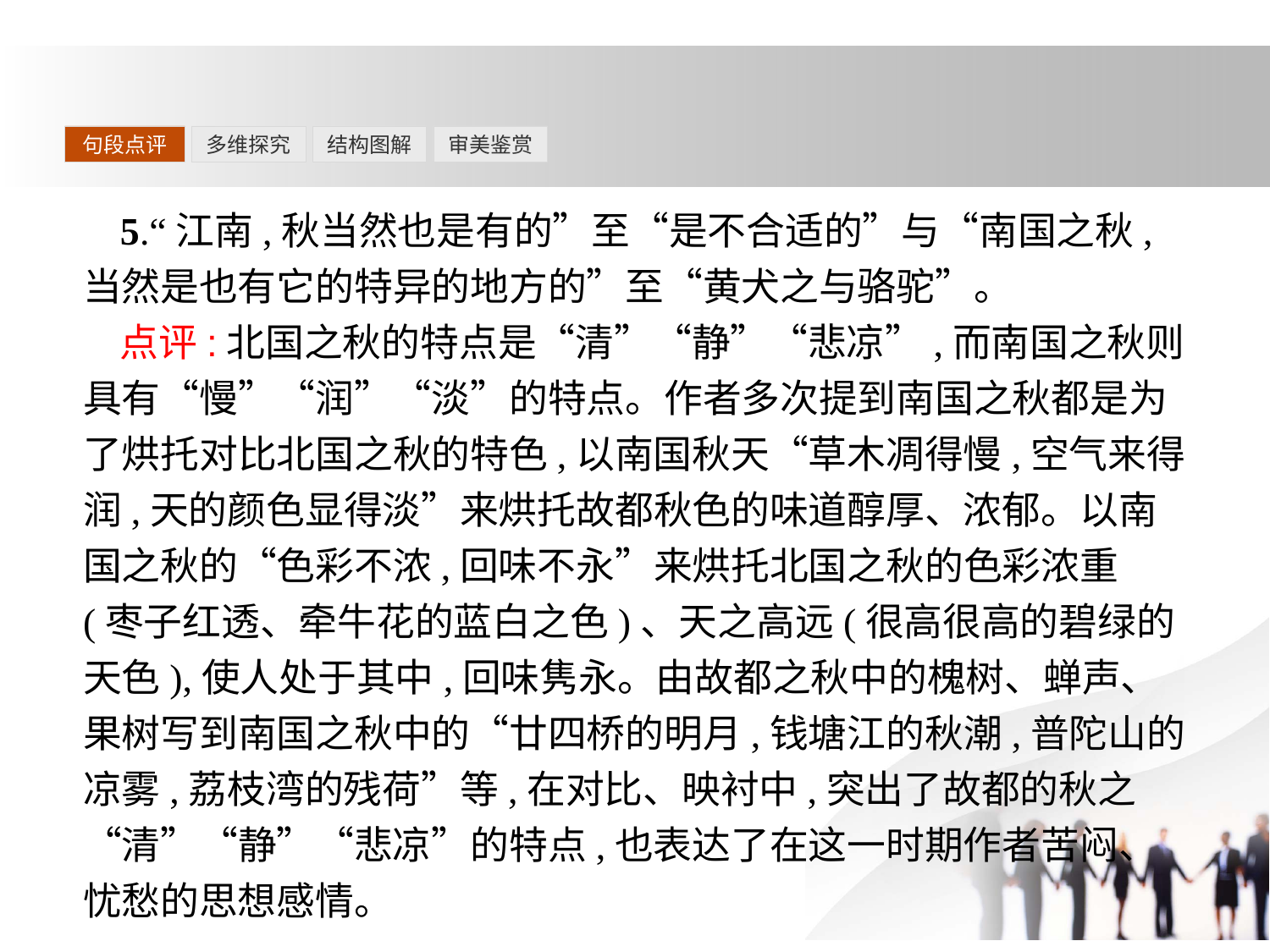

句段点评
多维探究
结构图解
审美鉴赏
5.“江南,秋当然也是有的”至“是不合适的”与“南国之秋,当然是也有它的特异的地方的”至“黄犬之与骆驼”。
点评:北国之秋的特点是“清”“静”“悲凉”,而南国之秋则具有“慢”“润”“淡”的特点。作者多次提到南国之秋都是为了烘托对比北国之秋的特色,以南国秋天“草木凋得慢,空气来得润,天的颜色显得淡”来烘托故都秋色的味道醇厚、浓郁。以南国之秋的“色彩不浓,回味不永”来烘托北国之秋的色彩浓重(枣子红透、牵牛花的蓝白之色)、天之高远(很高很高的碧绿的天色),使人处于其中,回味隽永。由故都之秋中的槐树、蝉声、果树写到南国之秋中的“廿四桥的明月,钱塘江的秋潮,普陀山的凉雾,荔枝湾的残荷”等,在对比、映衬中,突出了故都的秋之“清”“静”“悲凉”的特点,也表达了在这一时期作者苦闷、忧愁的思想感情。